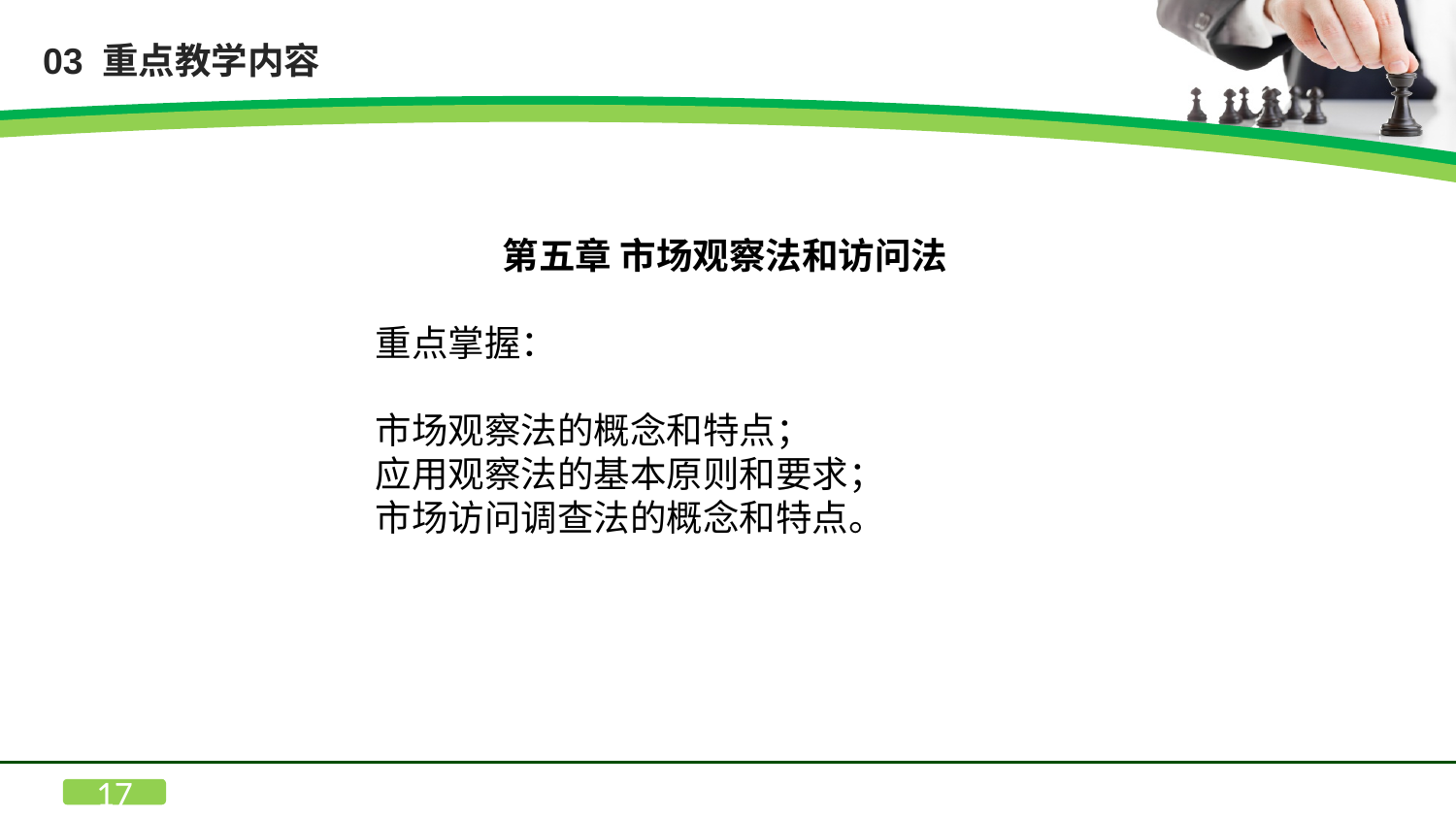

03 重点教学内容
第五章 市场观察法和访问法

重点掌握：

市场观察法的概念和特点；
应用观察法的基本原则和要求；
市场访问调查法的概念和特点。